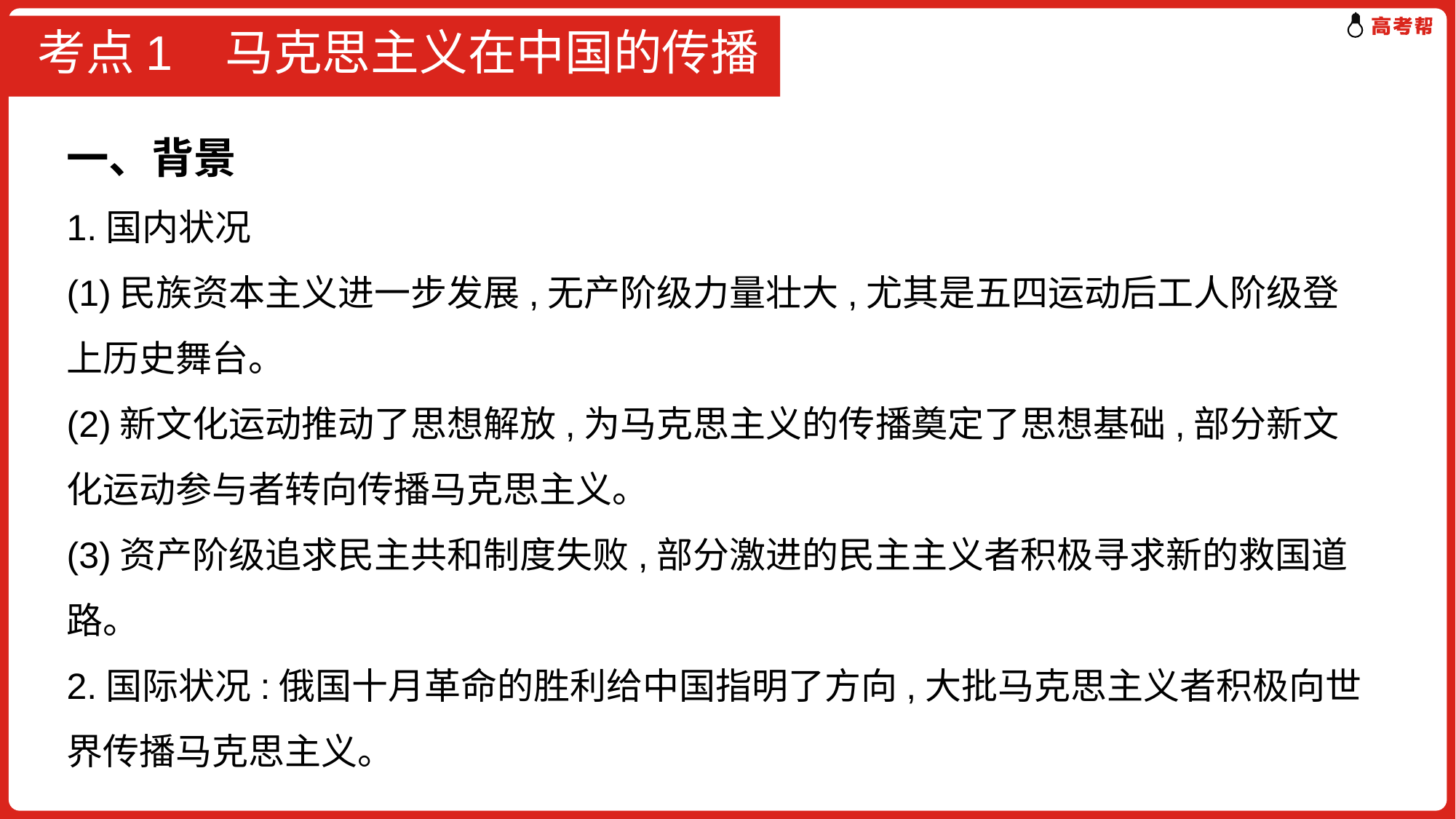

# 考点1   马克思主义在中国的传播
一、背景
1.国内状况
(1)民族资本主义进一步发展,无产阶级力量壮大,尤其是五四运动后工人阶级登上历史舞台。
(2)新文化运动推动了思想解放,为马克思主义的传播奠定了思想基础,部分新文化运动参与者转向传播马克思主义。
(3)资产阶级追求民主共和制度失败,部分激进的民主主义者积极寻求新的救国道路。
2.国际状况:俄国十月革命的胜利给中国指明了方向,大批马克思主义者积极向世界传播马克思主义。